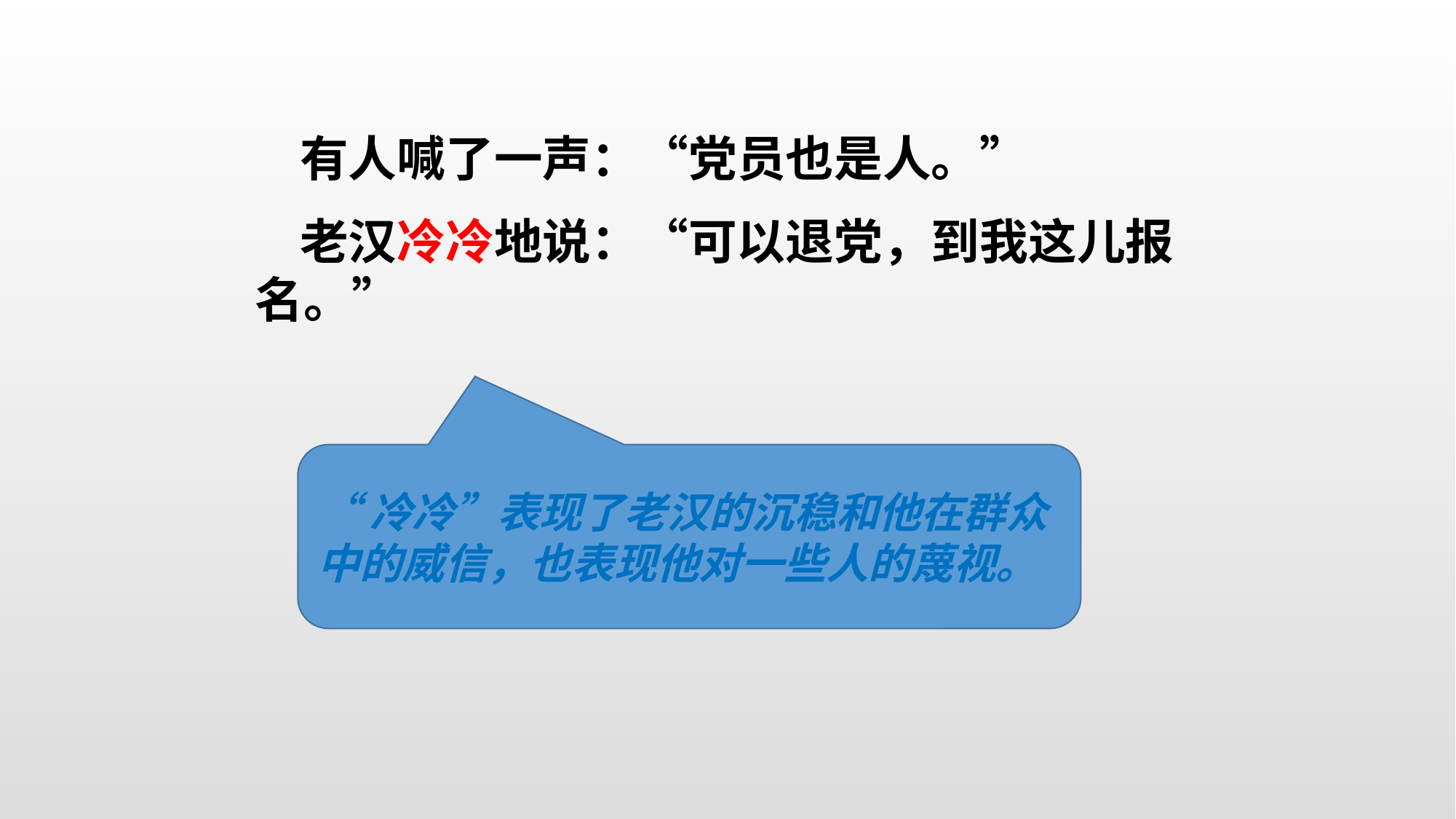

有人喊了一声：“党员也是人。”
   老汉冷冷地说：“可以退党，到我这儿报名。”
“冷冷”表现了老汉的沉稳和他在群众中的威信，也表现他对一些人的蔑视。